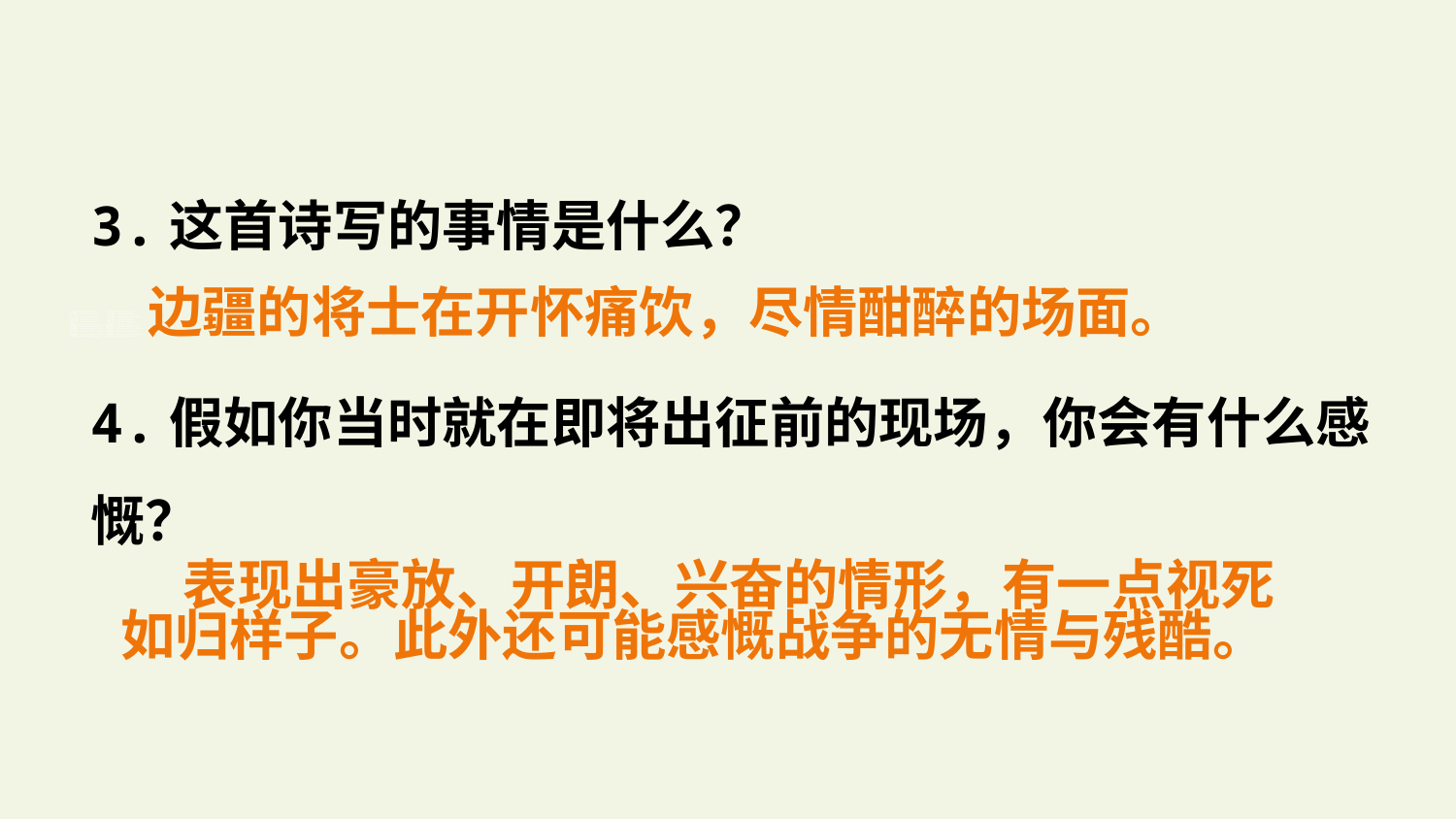

# 3.这首诗写的事情是什么？ 4.假如你当时就在即将出征前的现场，你会有什么感慨？
边疆的将士在开怀痛饮，尽情酣醉的场面。
    表现出豪放、开朗、兴奋的情形，有一点视死如归样子。此外还可能感慨战争的无情与残酷。